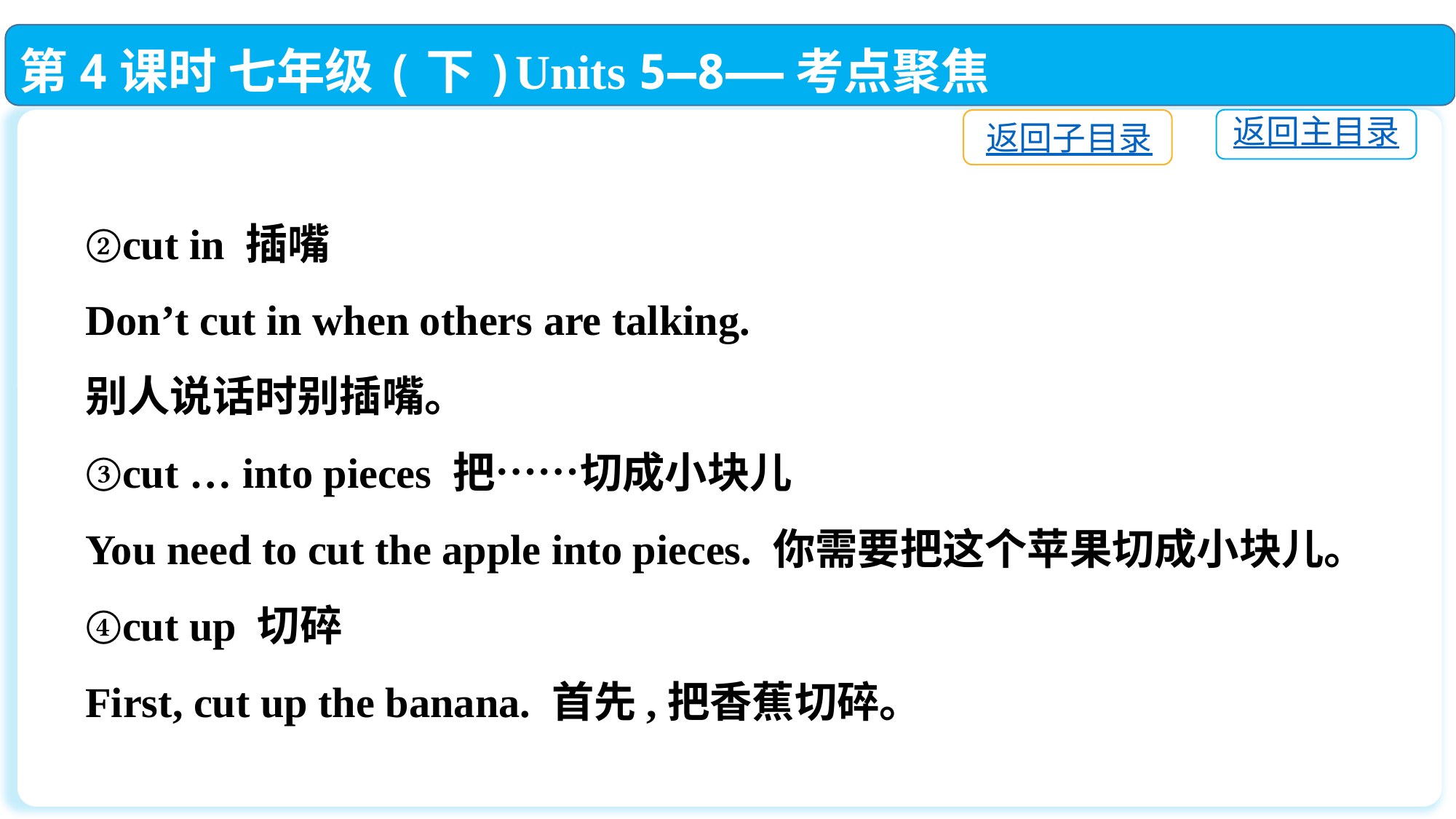

第4课时 七年级(下)Units 5—8——考点聚焦

返回主目录

返回子目录
②cut in 插嘴
Don’t cut in when others are talking.
别人说话时别插嘴。
③cut … into pieces 把……切成小块儿
You need to cut the apple into pieces. 你需要把这个苹果切成小块儿。
④cut up 切碎
First, cut up the banana. 首先,把香蕉切碎。